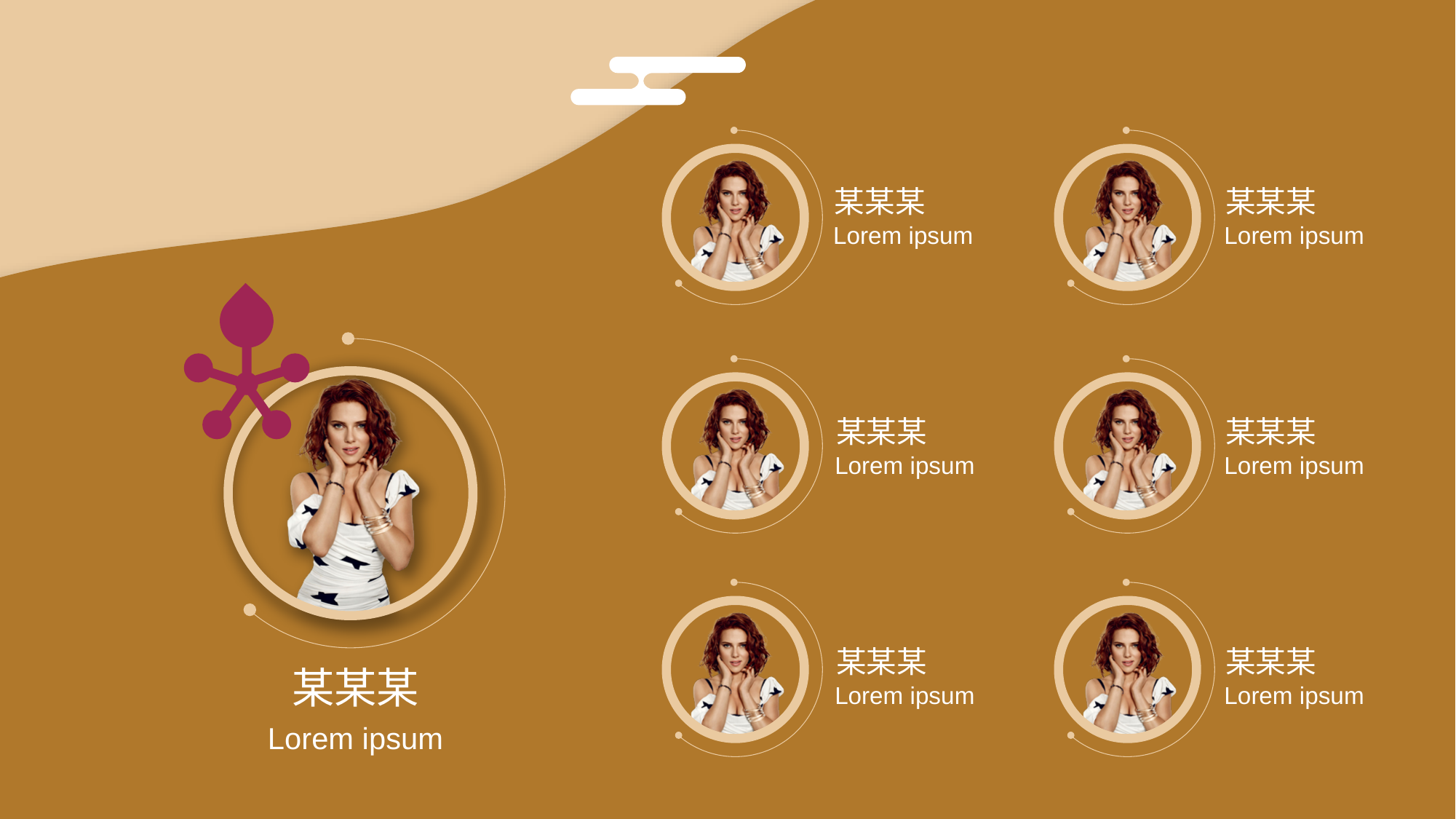

小组成员

某某某
某某某
Lorem ipsum
Lorem ipsum

某某某
某某某
Lorem ipsum
Lorem ipsum

某某某
某某某
某某某
Lorem ipsum
Lorem ipsum
Lorem ipsum